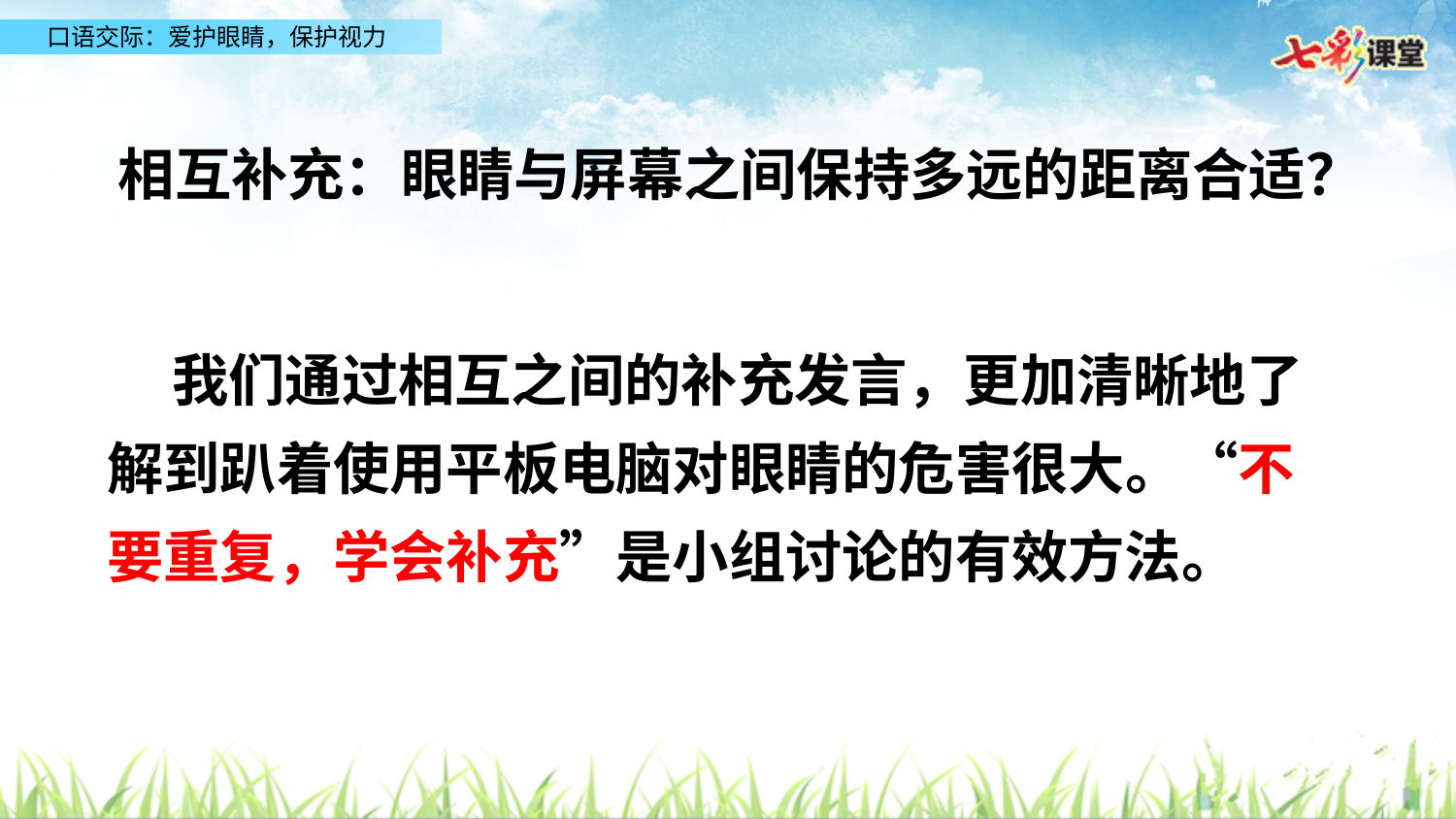

相互补充：眼睛与屏幕之间保持多远的距离合适？
    我们通过相互之间的补充发言，更加清晰地了解到趴着使用平板电脑对眼睛的危害很大。“不要重复，学会补充”是小组讨论的有效方法。